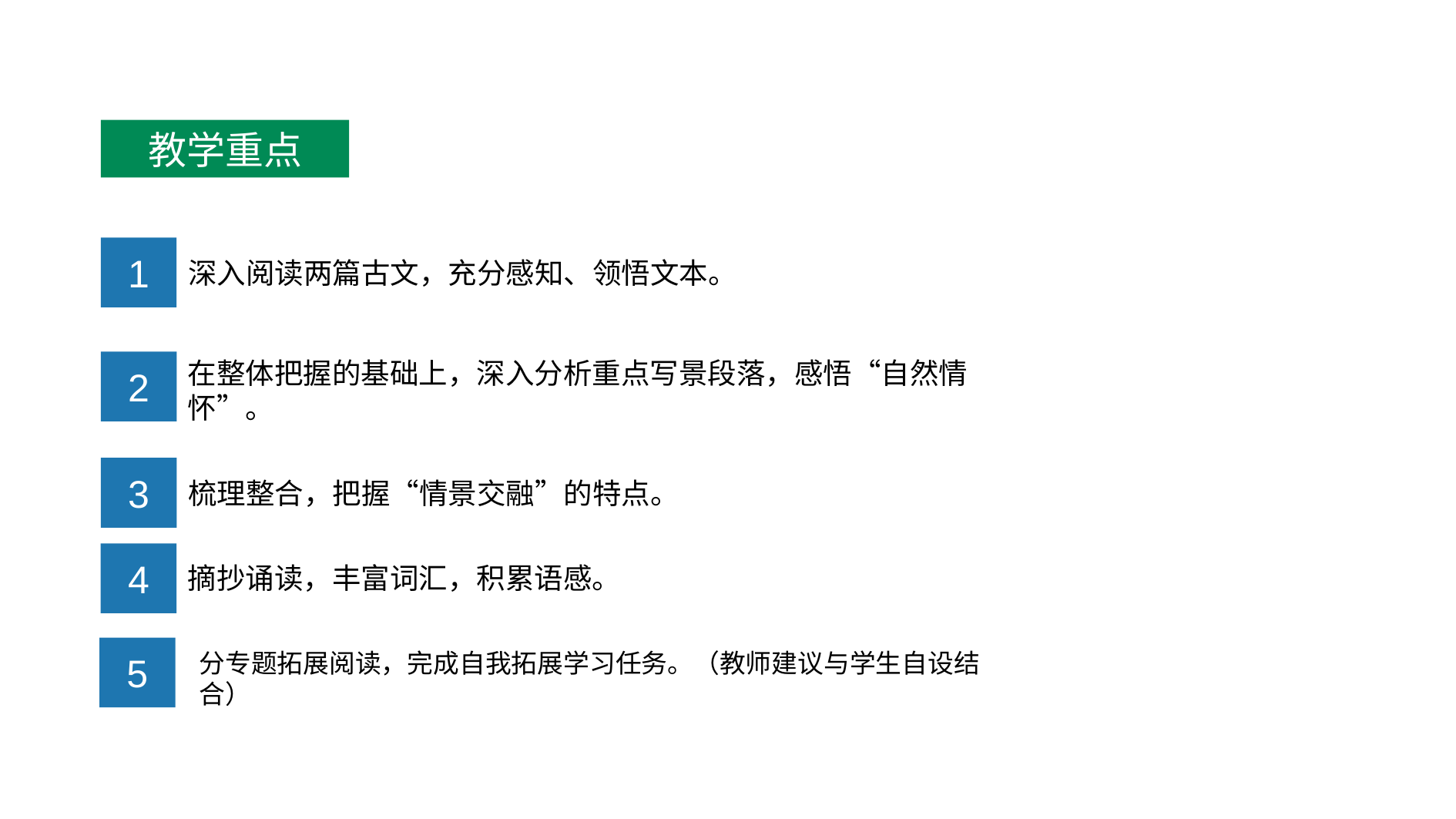

教学重点
1
深入阅读两篇古文，充分感知、领悟文本。
在整体把握的基础上，深入分析重点写景段落，感悟“自然情怀”。
2
3
梳理整合，把握“情景交融”的特点。
摘抄诵读，丰富词汇，积累语感。
4
5
分专题拓展阅读，完成自我拓展学习任务。（教师建议与学生自设结合）